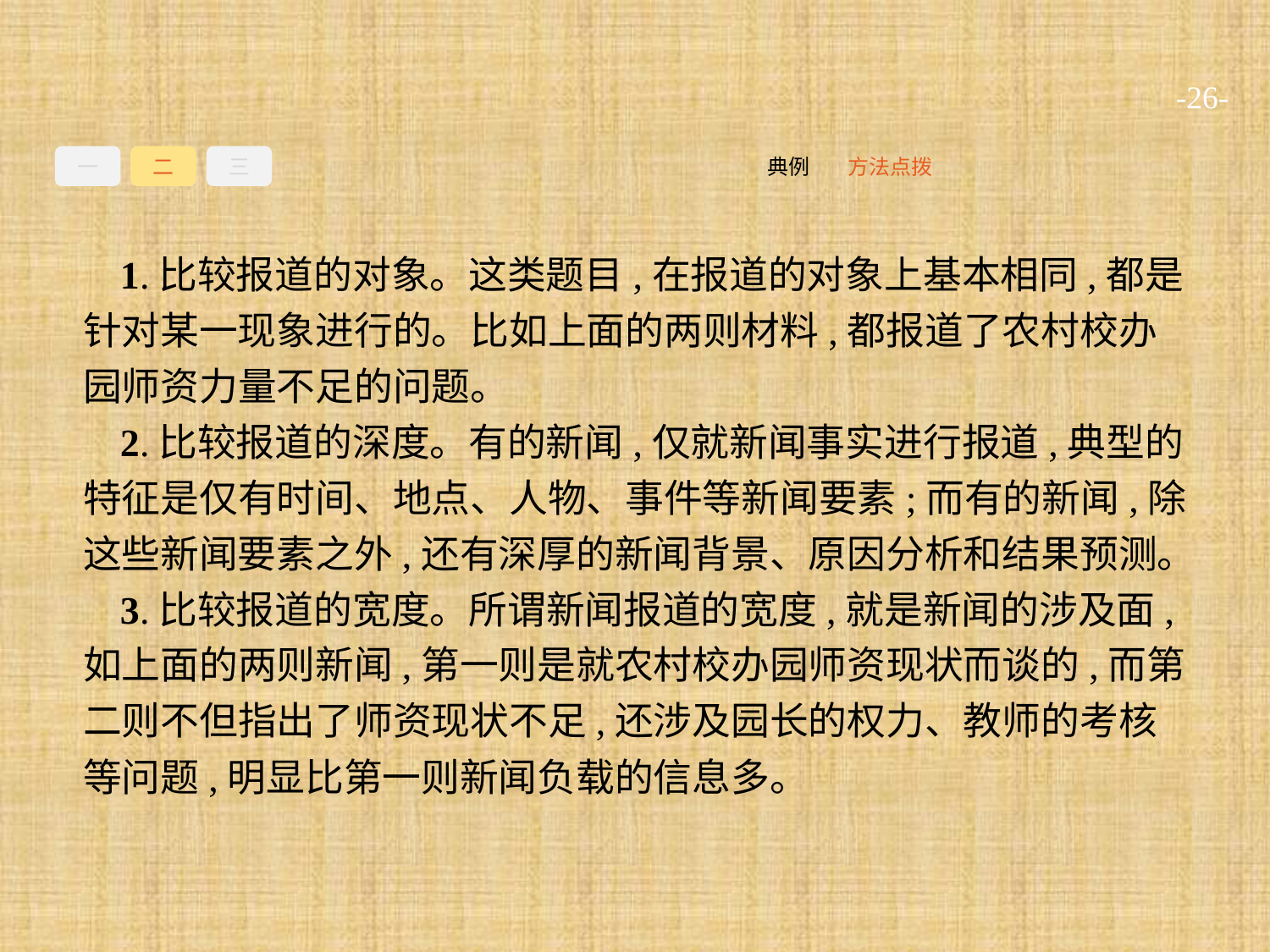

-26-
一
二
三
方法点拨
典例
1.比较报道的对象。这类题目,在报道的对象上基本相同,都是针对某一现象进行的。比如上面的两则材料,都报道了农村校办园师资力量不足的问题。
2.比较报道的深度。有的新闻,仅就新闻事实进行报道,典型的特征是仅有时间、地点、人物、事件等新闻要素;而有的新闻,除这些新闻要素之外,还有深厚的新闻背景、原因分析和结果预测。
3.比较报道的宽度。所谓新闻报道的宽度,就是新闻的涉及面,如上面的两则新闻,第一则是就农村校办园师资现状而谈的,而第二则不但指出了师资现状不足,还涉及园长的权力、教师的考核等问题,明显比第一则新闻负载的信息多。